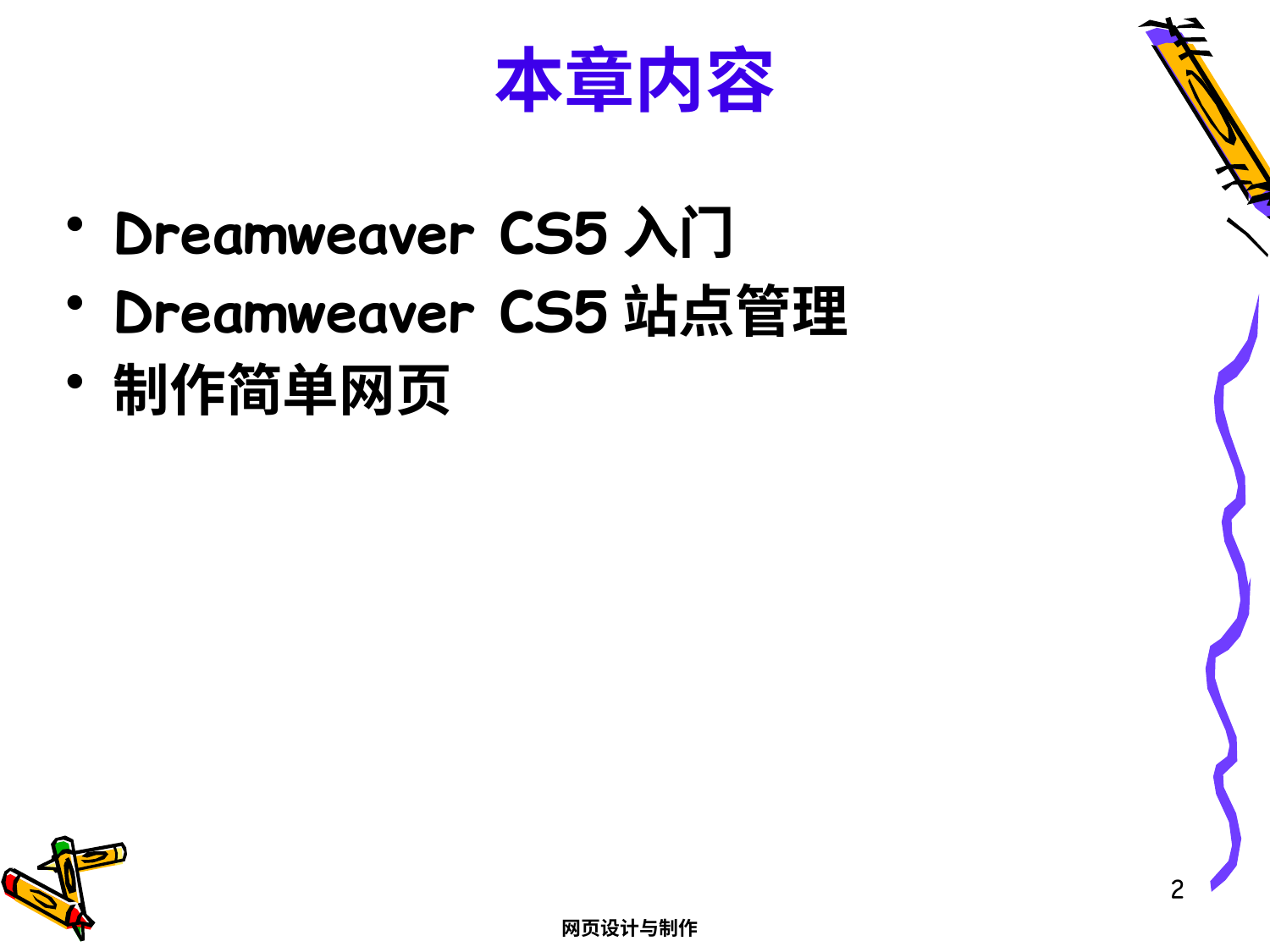

# 本章内容
Dreamweaver CS5入门
Dreamweaver CS5站点管理
制作简单网页

2
网页设计与制作